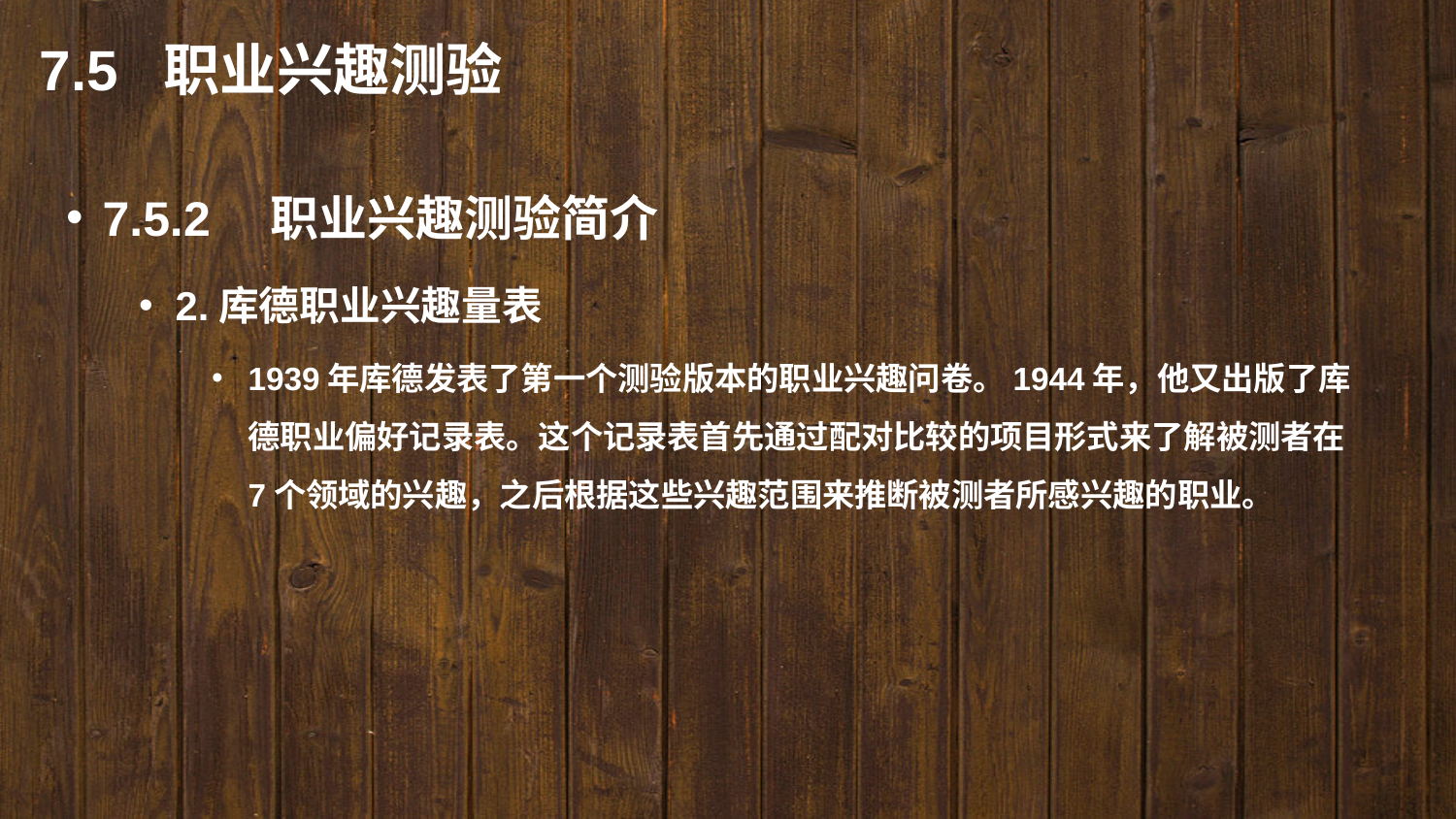

7.5  职业兴趣测验
7.5.2　职业兴趣测验简介
2.库德职业兴趣量表
1939年库德发表了第一个测验版本的职业兴趣问卷。1944年，他又出版了库德职业偏好记录表。这个记录表首先通过配对比较的项目形式来了解被测者在7个领域的兴趣，之后根据这些兴趣范围来推断被测者所感兴趣的职业。